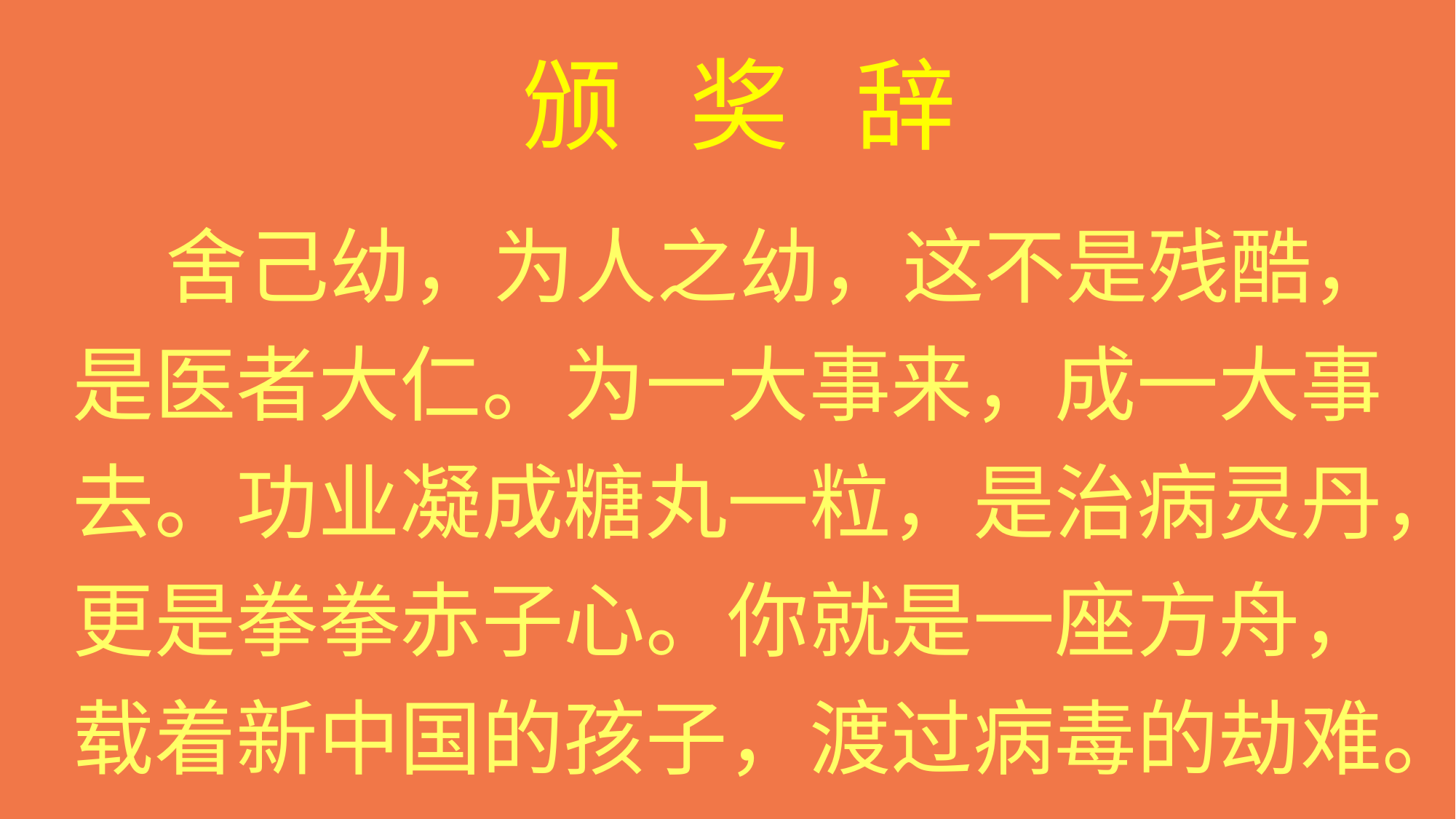

颁   奖   辞
    舍己幼，为人之幼，这不是残酷，是医者大仁。为一大事来，成一大事去。功业凝成糖丸一粒，是治病灵丹，更是拳拳赤子心。你就是一座方舟，载着新中国的孩子，渡过病毒的劫难。